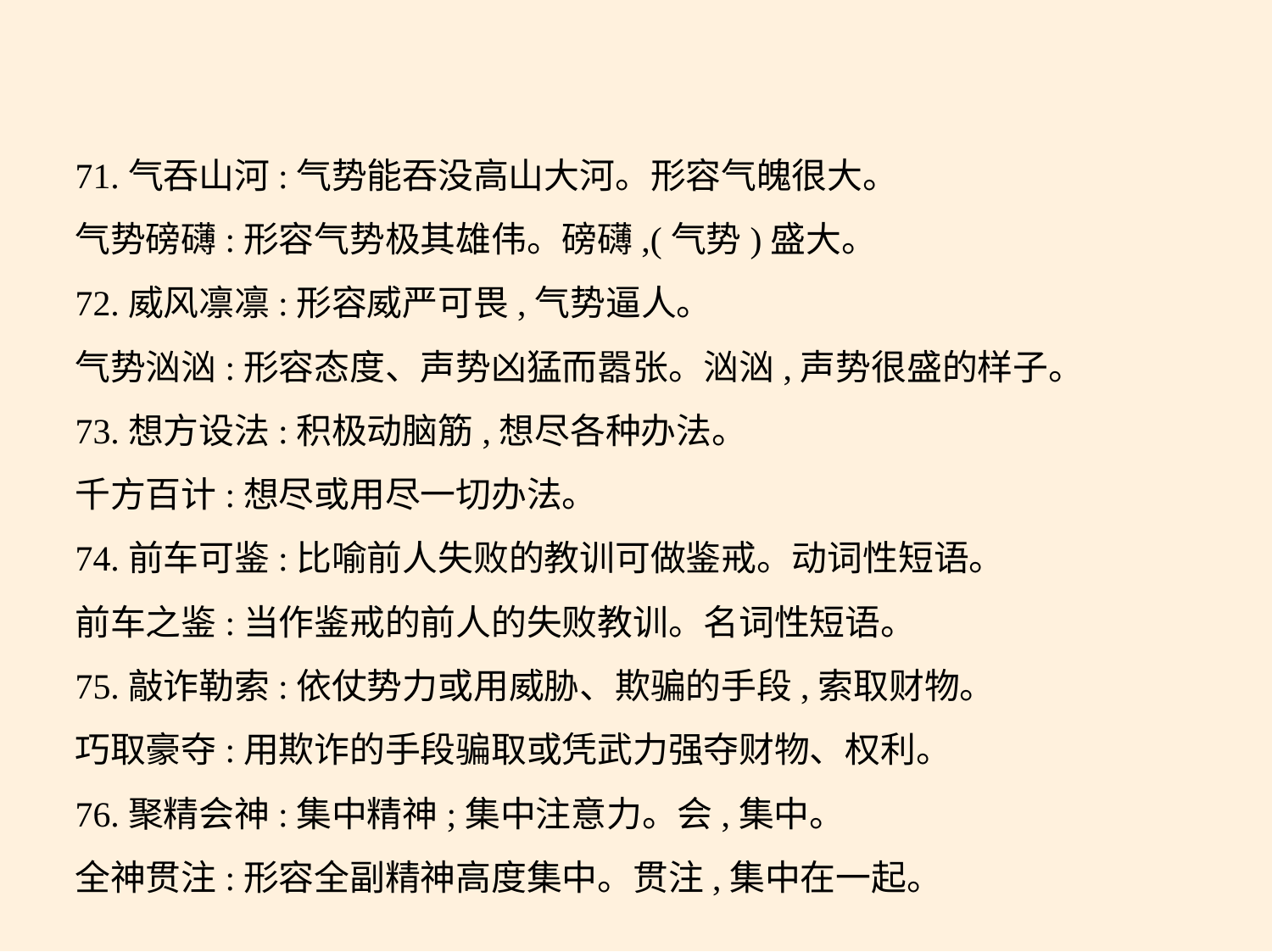

71.气吞山河:气势能吞没高山大河。形容气魄很大。
气势磅礴:形容气势极其雄伟。磅礴,(气势)盛大。
72.威风凛凛:形容威严可畏,气势逼人。
气势汹汹:形容态度、声势凶猛而嚣张。汹汹,声势很盛的样子。
73.想方设法:积极动脑筋,想尽各种办法。
千方百计:想尽或用尽一切办法。
74.前车可鉴:比喻前人失败的教训可做鉴戒。动词性短语。
前车之鉴:当作鉴戒的前人的失败教训。名词性短语。
75.敲诈勒索:依仗势力或用威胁、欺骗的手段,索取财物。
巧取豪夺:用欺诈的手段骗取或凭武力强夺财物、权利。
76.聚精会神:集中精神;集中注意力。会,集中。
全神贯注:形容全副精神高度集中。贯注,集中在一起。